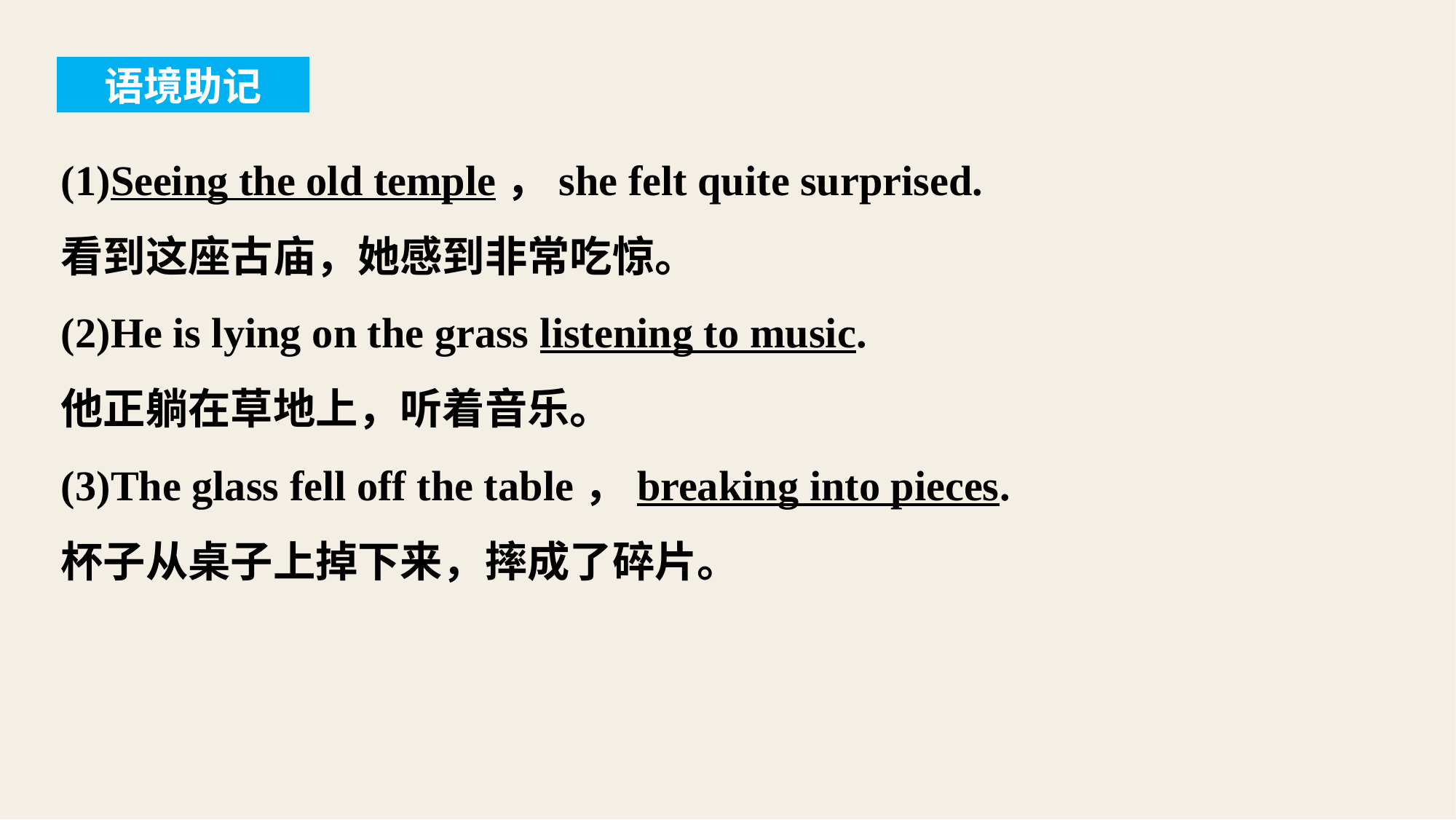

语境助记
(1)Seeing the old temple，she felt quite surprised.
看到这座古庙，她感到非常吃惊。
(2)He is lying on the grass listening to music.
他正躺在草地上，听着音乐。
(3)The glass fell off the table，breaking into pieces.
杯子从桌子上掉下来，摔成了碎片。